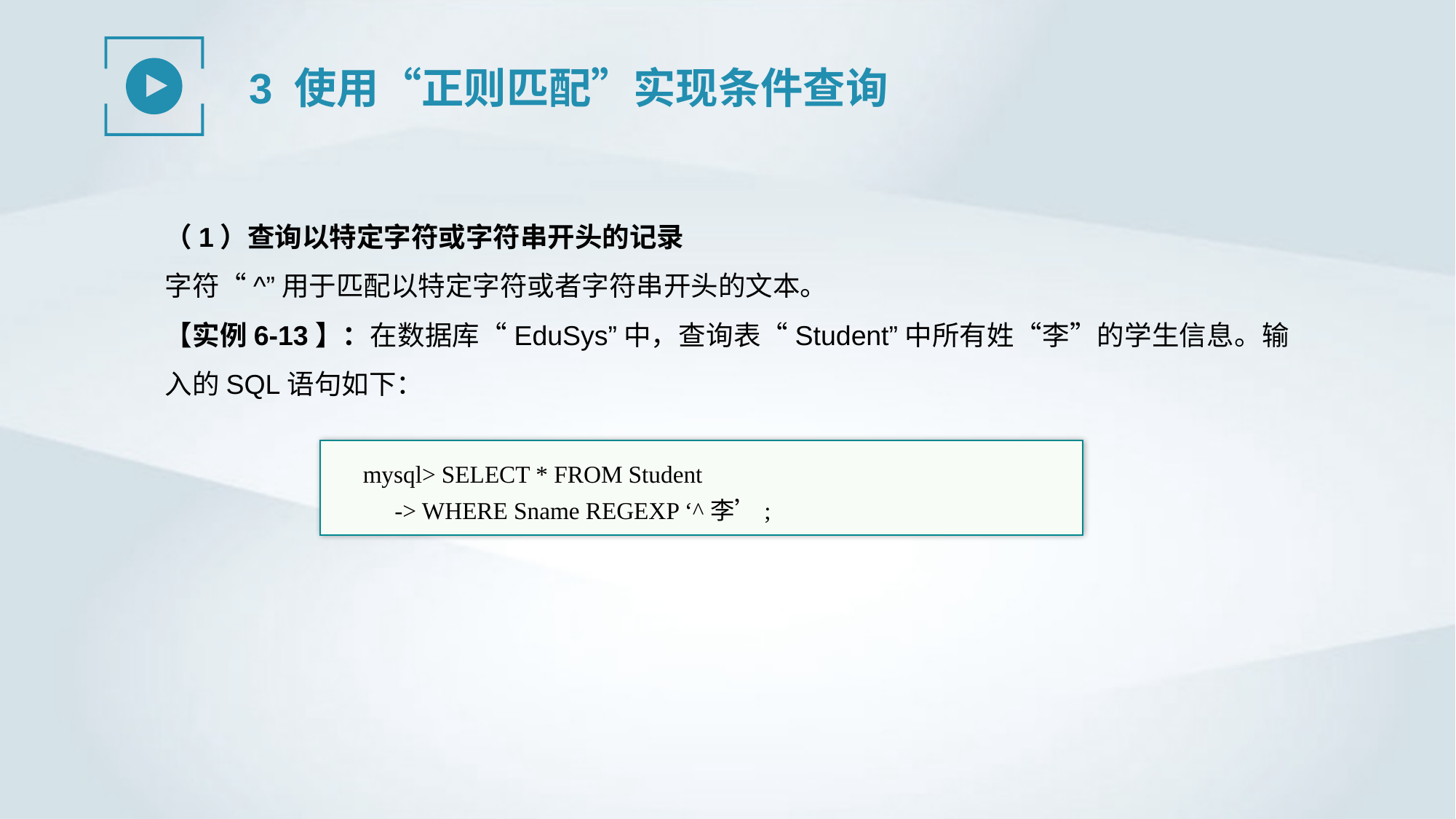

3 使用“正则匹配”实现条件查询
（1）查询以特定字符或字符串开头的记录
字符“^”用于匹配以特定字符或者字符串开头的文本。
【实例6-13】：在数据库“EduSys”中，查询表“Student”中所有姓“李”的学生信息。输入的SQL语句如下：
mysql> SELECT * FROM Student
-> WHERE Sname REGEXP ‘^李’;